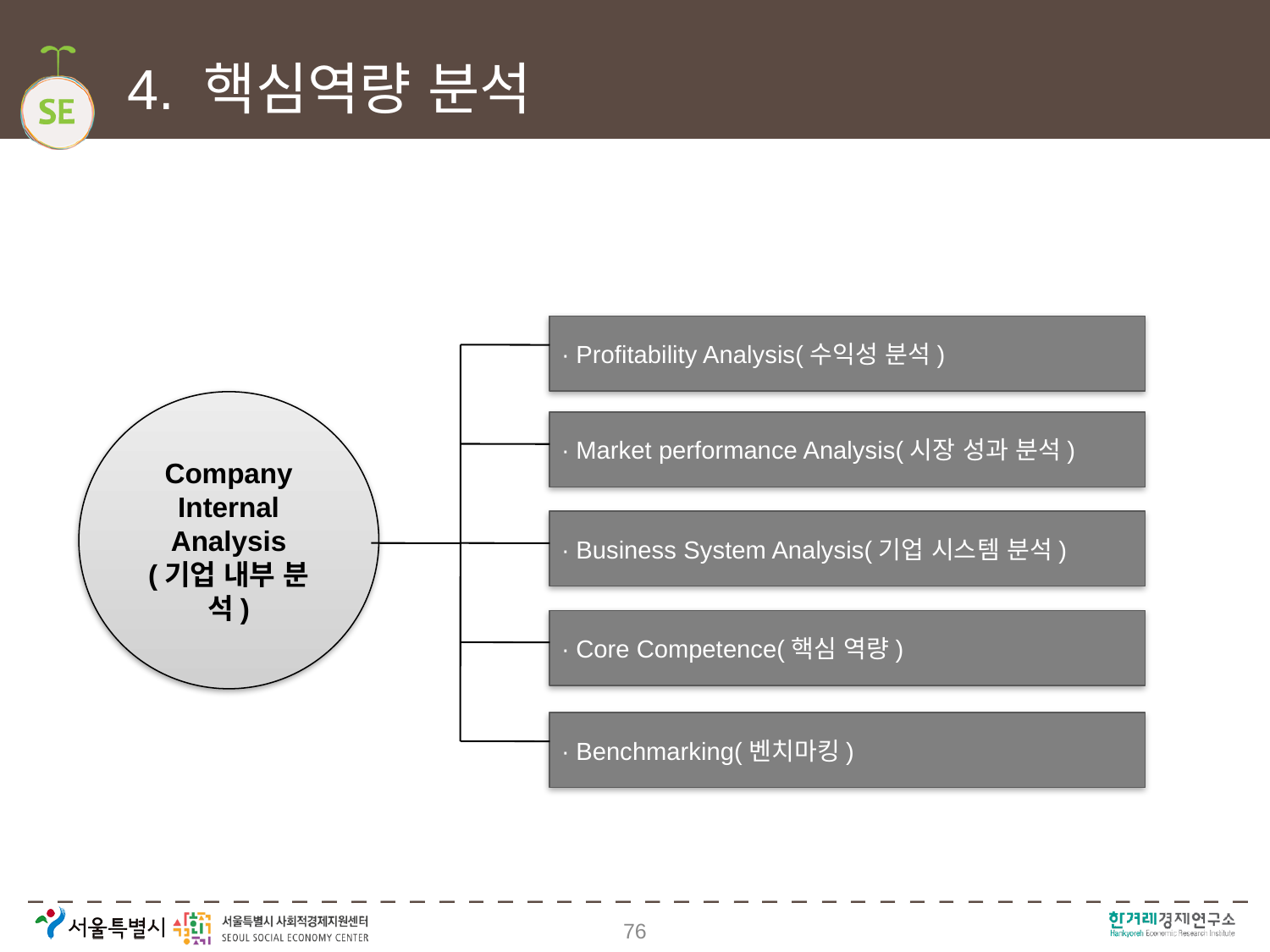

# 4. 핵심역량 분석
∙ Profitability Analysis(수익성 분석)
Company
Internal
Analysis
(기업 내부 분석)
∙ Market performance Analysis(시장 성과 분석)
∙ Business System Analysis(기업 시스템 분석)
∙ Core Competence(핵심 역량)
∙ Benchmarking(벤치마킹)
76